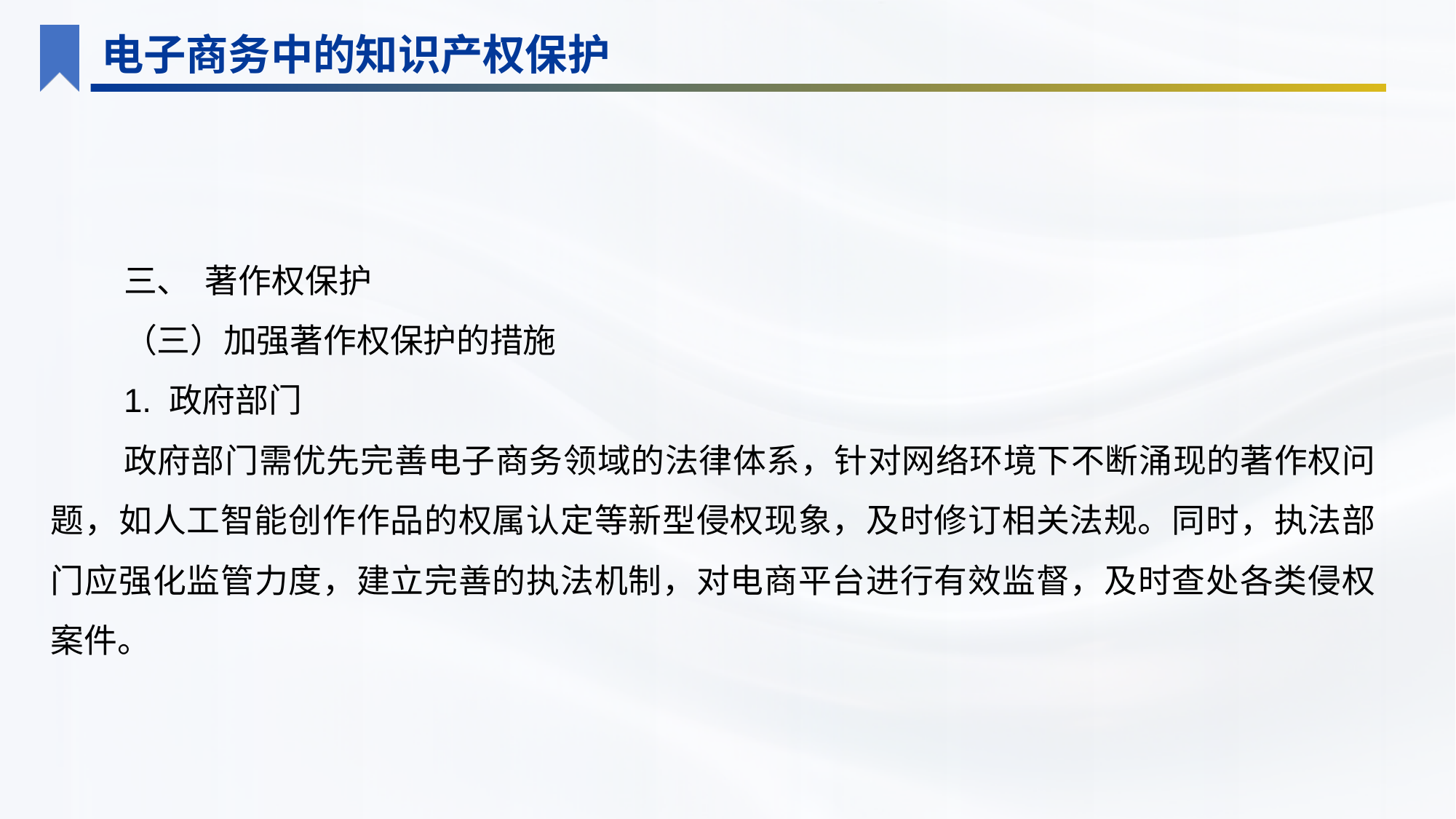

电子商务中的知识产权保护
三、  著作权保护
（三）加强著作权保护的措施
1. 政府部门
政府部门需优先完善电子商务领域的法律体系，针对网络环境下不断涌现的著作权问题，如人工智能创作作品的权属认定等新型侵权现象，及时修订相关法规。同时，执法部门应强化监管力度，建立完善的执法机制，对电商平台进行有效监督，及时查处各类侵权案件。